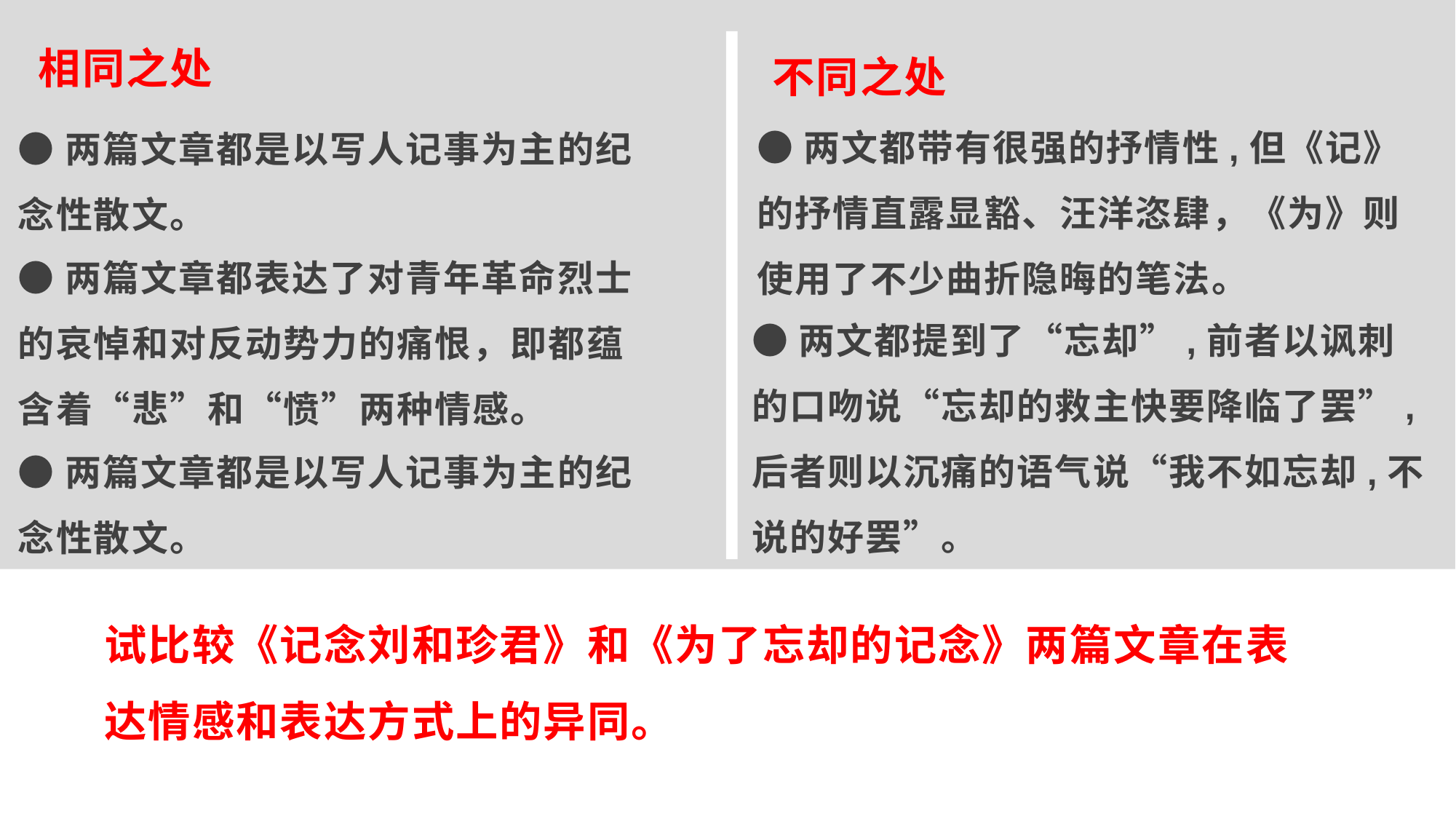

相同之处
不同之处

●两文都带有很强的抒情性,但《记》的抒情直露显豁、汪洋恣肆，《为》则使用了不少曲折隐晦的笔法。
●两篇文章都是以写人记事为主的纪念性散文。
●两篇文章都表达了对青年革命烈士的哀悼和对反动势力的痛恨，即都蕴含着“悲”和“愤”两种情感。
●两文都提到了“忘却”,前者以讽刺的口吻说“忘却的救主快要降临了罢”,后者则以沉痛的语气说“我不如忘却,不说的好罢”。
●两篇文章都是以写人记事为主的纪念性散文。
试比较《记念刘和珍君》和《为了忘却的记念》两篇文章在表达情感和表达方式上的异同。